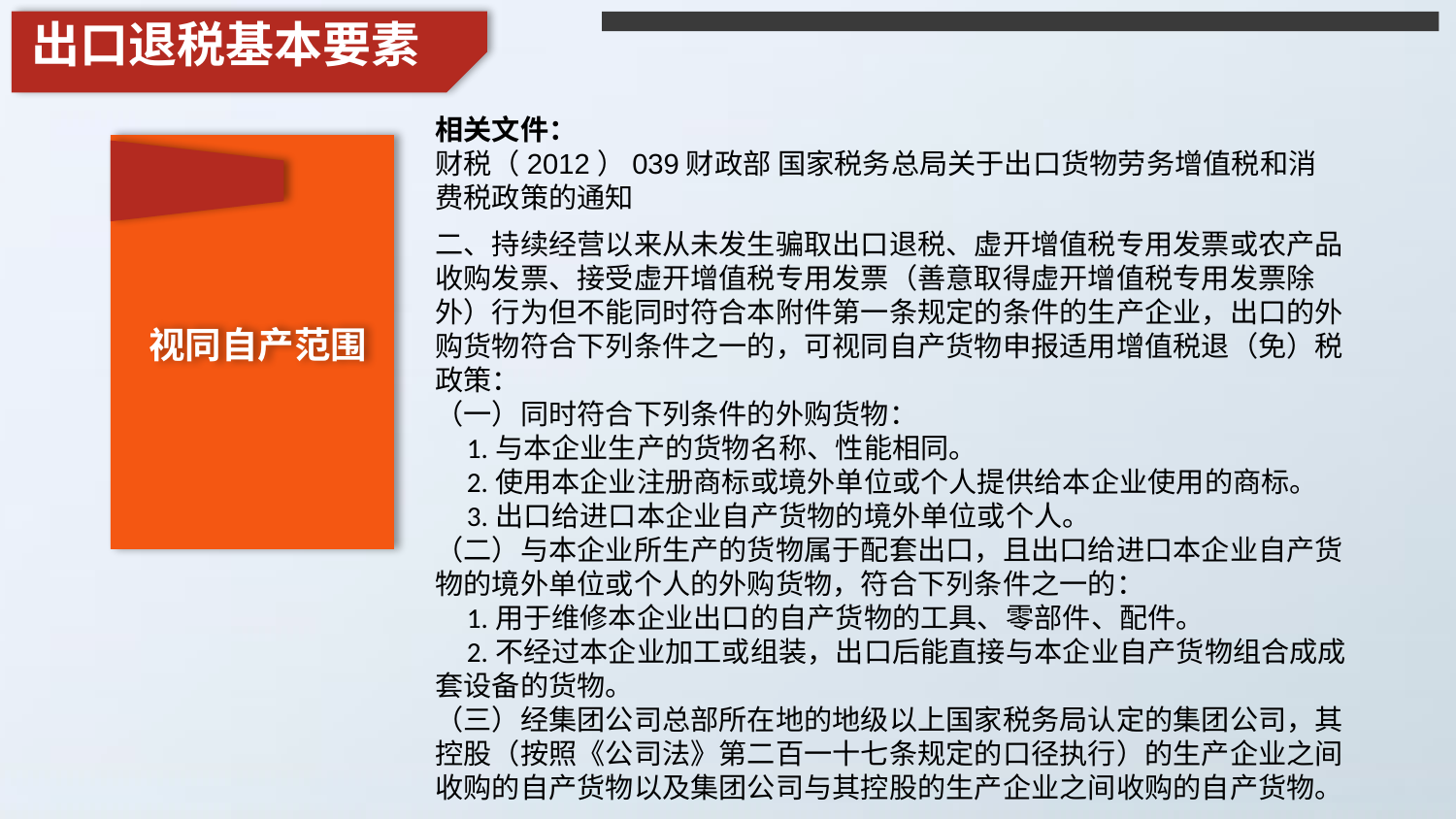

出口退税基本要素

相关文件：
财税（2012）039财政部 国家税务总局关于出口货物劳务增值税和消费税政策的通知

二、持续经营以来从未发生骗取出口退税、虚开增值税专用发票或农产品收购发票、接受虚开增值税专用发票（善意取得虚开增值税专用发票除外）行为但不能同时符合本附件第一条规定的条件的生产企业，出口的外购货物符合下列条件之一的，可视同自产货物申报适用增值税退（免）税政策：
（一）同时符合下列条件的外购货物：
     1.与本企业生产的货物名称、性能相同。
     2.使用本企业注册商标或境外单位或个人提供给本企业使用的商标。
     3.出口给进口本企业自产货物的境外单位或个人。
（二）与本企业所生产的货物属于配套出口，且出口给进口本企业自产货物的境外单位或个人的外购货物，符合下列条件之一的：
     1.用于维修本企业出口的自产货物的工具、零部件、配件。
     2.不经过本企业加工或组装，出口后能直接与本企业自产货物组合成成套设备的货物。
（三）经集团公司总部所在地的地级以上国家税务局认定的集团公司，其控股（按照《公司法》第二百一十七条规定的口径执行）的生产企业之间收购的自产货物以及集团公司与其控股的生产企业之间收购的自产货物。
视同自产范围